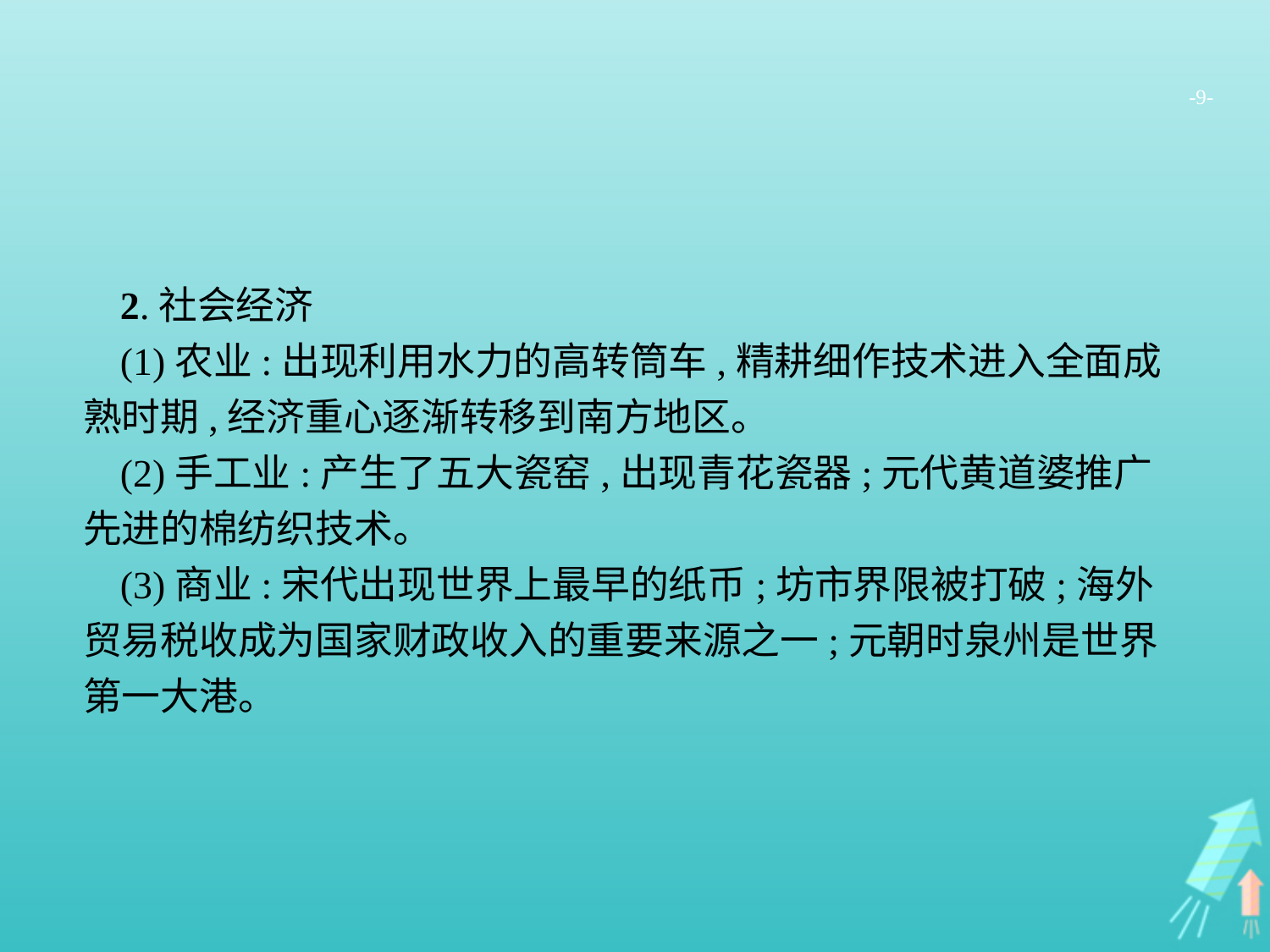

-9-
2.社会经济
(1)农业:出现利用水力的高转筒车,精耕细作技术进入全面成熟时期,经济重心逐渐转移到南方地区。
(2)手工业:产生了五大瓷窑,出现青花瓷器;元代黄道婆推广先进的棉纺织技术。
(3)商业:宋代出现世界上最早的纸币;坊市界限被打破;海外贸易税收成为国家财政收入的重要来源之一;元朝时泉州是世界第一大港。